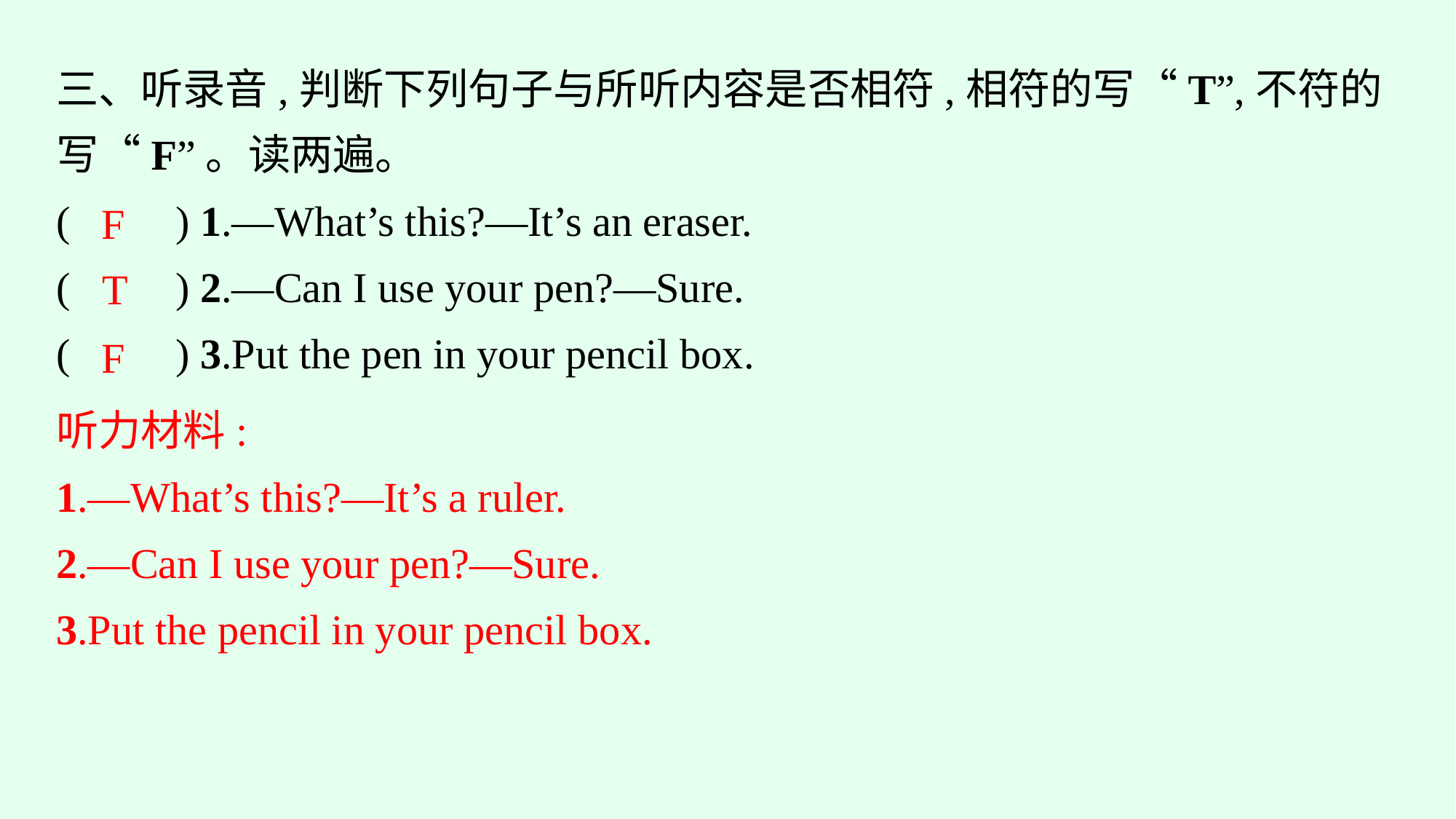

三、听录音,判断下列句子与所听内容是否相符,相符的写“T”,不符的写“F”。读两遍。
(　　) 1.—What’s this?—It’s an eraser.
(　　) 2.—Can I use your pen?—Sure.
(　　) 3.Put the pen in your pencil box.
F
T
F
听力材料:
1.—What’s this?—It’s a ruler.
2.—Can I use your pen?—Sure.
3.Put the pencil in your pencil box.